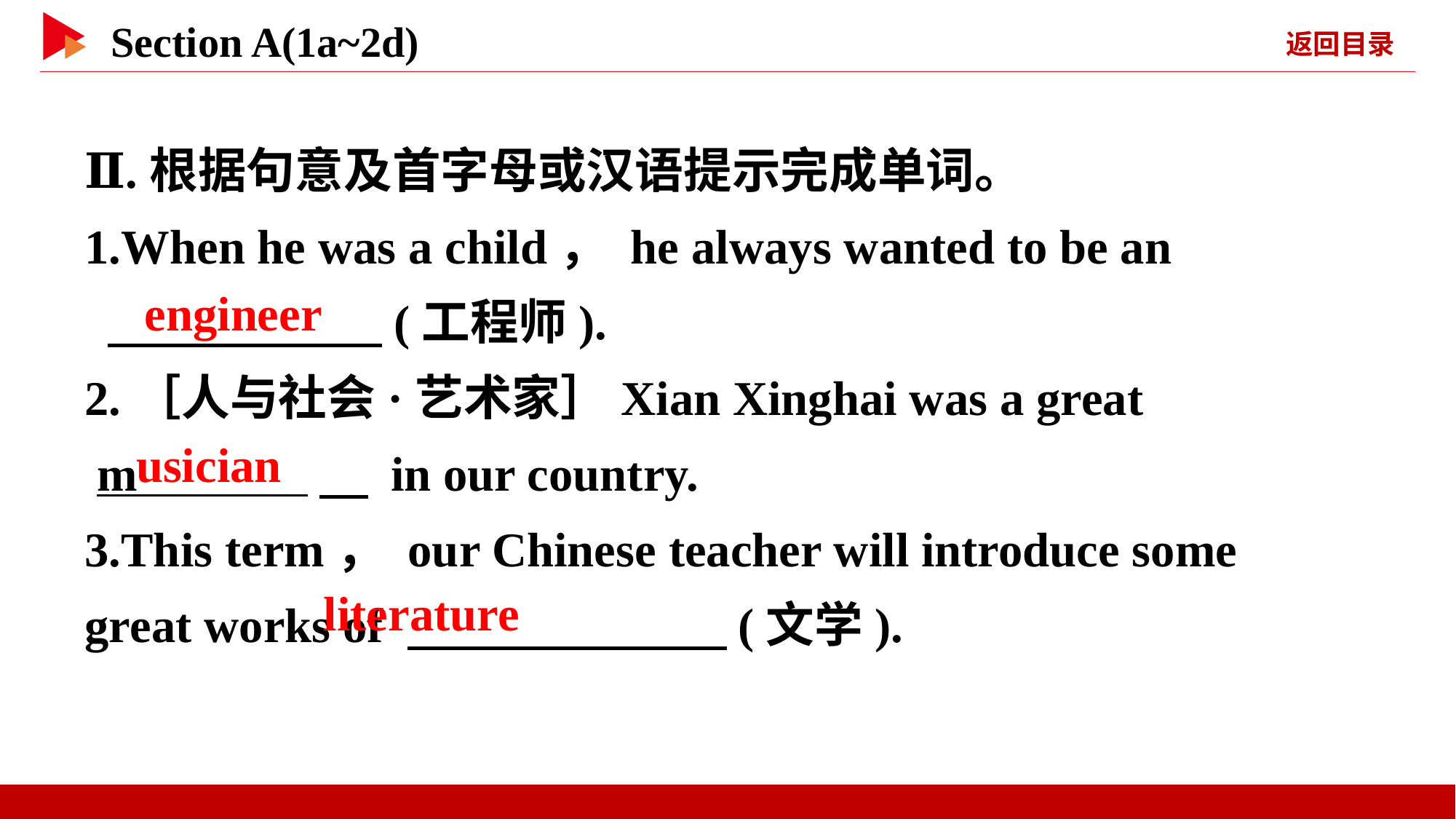

Ⅱ.根据句意及首字母或汉语提示完成单词。
1.When he was a child， he always wanted to be an
 　                　(工程师).
2.［人与社会·艺术家］Xian Xinghai was a great
 m              　 in our country.
3.This term， our Chinese teacher will introduce some great works of 　                    　(文学).
engineer
usician
literature